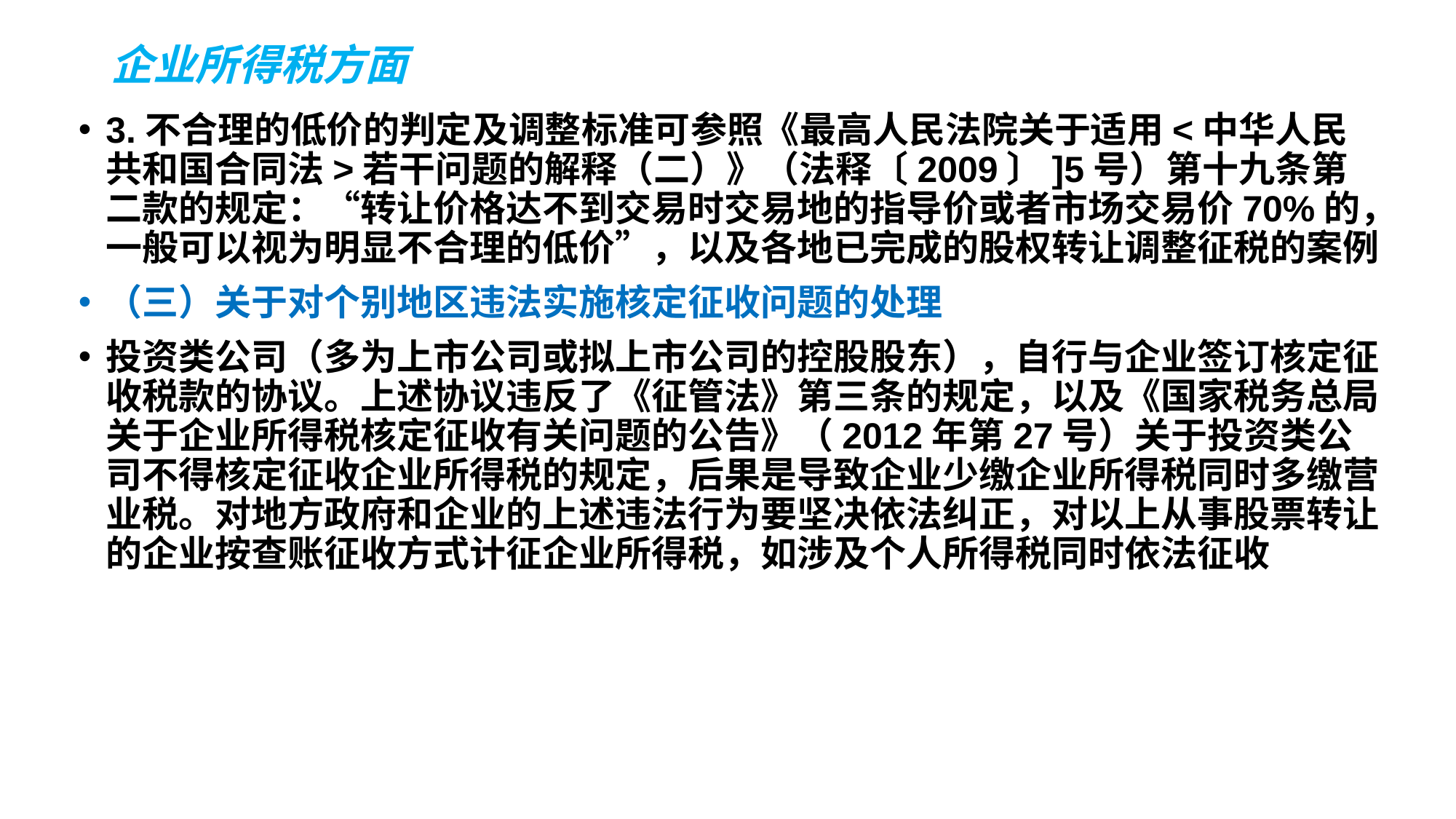

# 企业所得税方面
3.不合理的低价的判定及调整标准可参照《最高人民法院关于适用<中华人民共和国合同法>若干问题的解释（二）》（法释〔2009〕]5号）第十九条第二款的规定：“转让价格达不到交易时交易地的指导价或者市场交易价70%的，一般可以视为明显不合理的低价”，以及各地已完成的股权转让调整征税的案例
（三）关于对个别地区违法实施核定征收问题的处理
投资类公司（多为上市公司或拟上市公司的控股股东），自行与企业签订核定征收税款的协议。上述协议违反了《征管法》第三条的规定，以及《国家税务总局关于企业所得税核定征收有关问题的公告》（2012年第27号）关于投资类公司不得核定征收企业所得税的规定，后果是导致企业少缴企业所得税同时多缴营业税。对地方政府和企业的上述违法行为要坚决依法纠正，对以上从事股票转让的企业按查账征收方式计征企业所得税，如涉及个人所得税同时依法征收